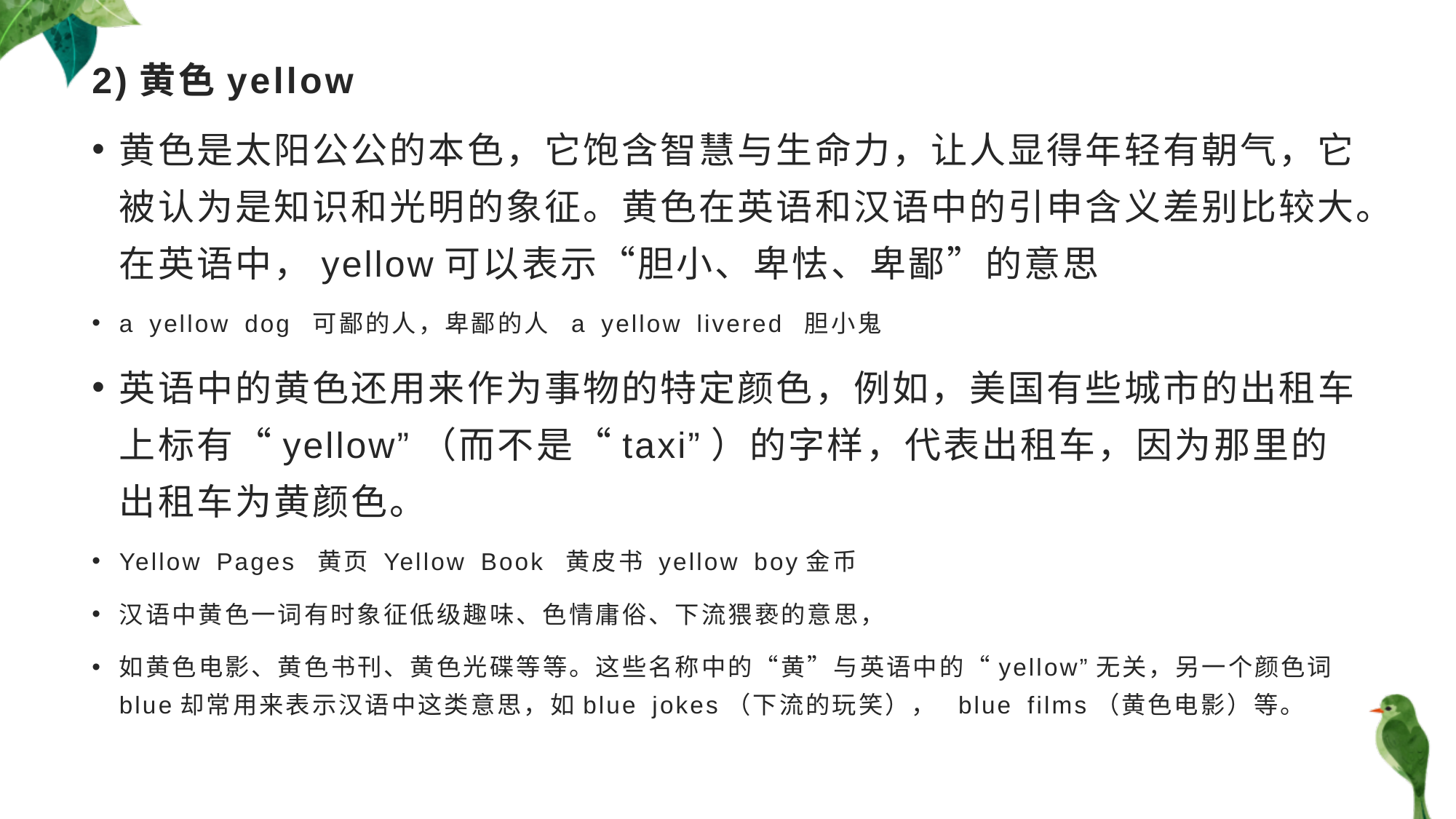

# 2)黄色yellow
黄色是太阳公公的本色，它饱含智慧与生命力，让人显得年轻有朝气，它被认为是知识和光明的象征。黄色在英语和汉语中的引申含义差别比较大。在英语中，yellow可以表示“胆小、卑怯、卑鄙”的意思
a yellow dog 可鄙的人，卑鄙的人 a yellow livered 胆小鬼
英语中的黄色还用来作为事物的特定颜色，例如，美国有些城市的出租车上标有“yellow”（而不是“taxi”）的字样，代表出租车，因为那里的出租车为黄颜色。
Yellow Pages 黄页 Yellow Book 黄皮书 yellow boy金币
汉语中黄色一词有时象征低级趣味、色情庸俗、下流猥亵的意思，
如黄色电影、黄色书刊、黄色光碟等等。这些名称中的“黄”与英语中的“yellow”无关，另一个颜色词blue却常用来表示汉语中这类意思，如blue jokes（下流的玩笑）， blue films（黄色电影）等。